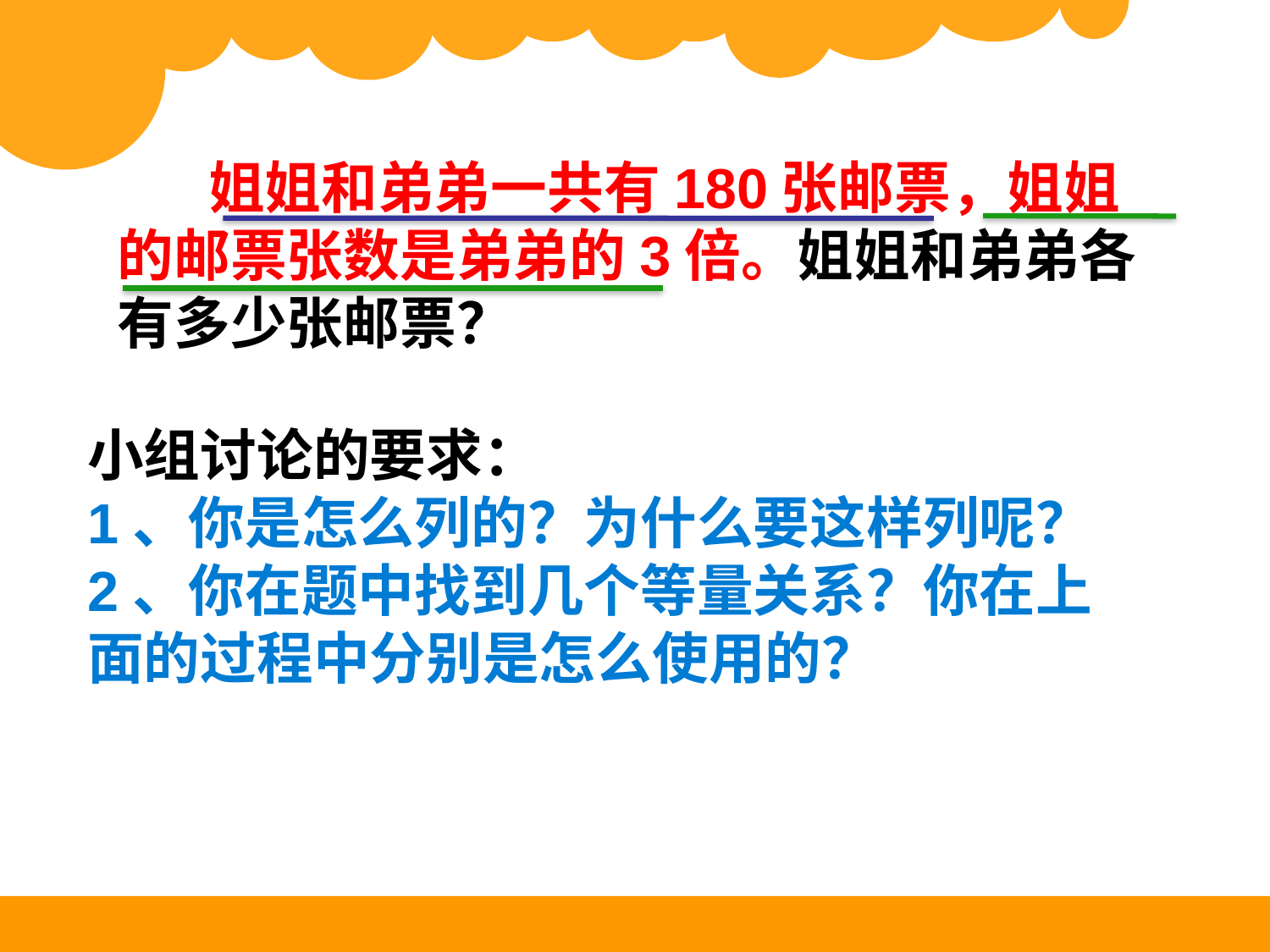

姐姐和弟弟一共有180张邮票，姐姐的邮票张数是弟弟的3倍。姐姐和弟弟各有多少张邮票？
小组讨论的要求：
1、你是怎么列的？为什么要这样列呢？
2、你在题中找到几个等量关系？你在上面的过程中分别是怎么使用的？